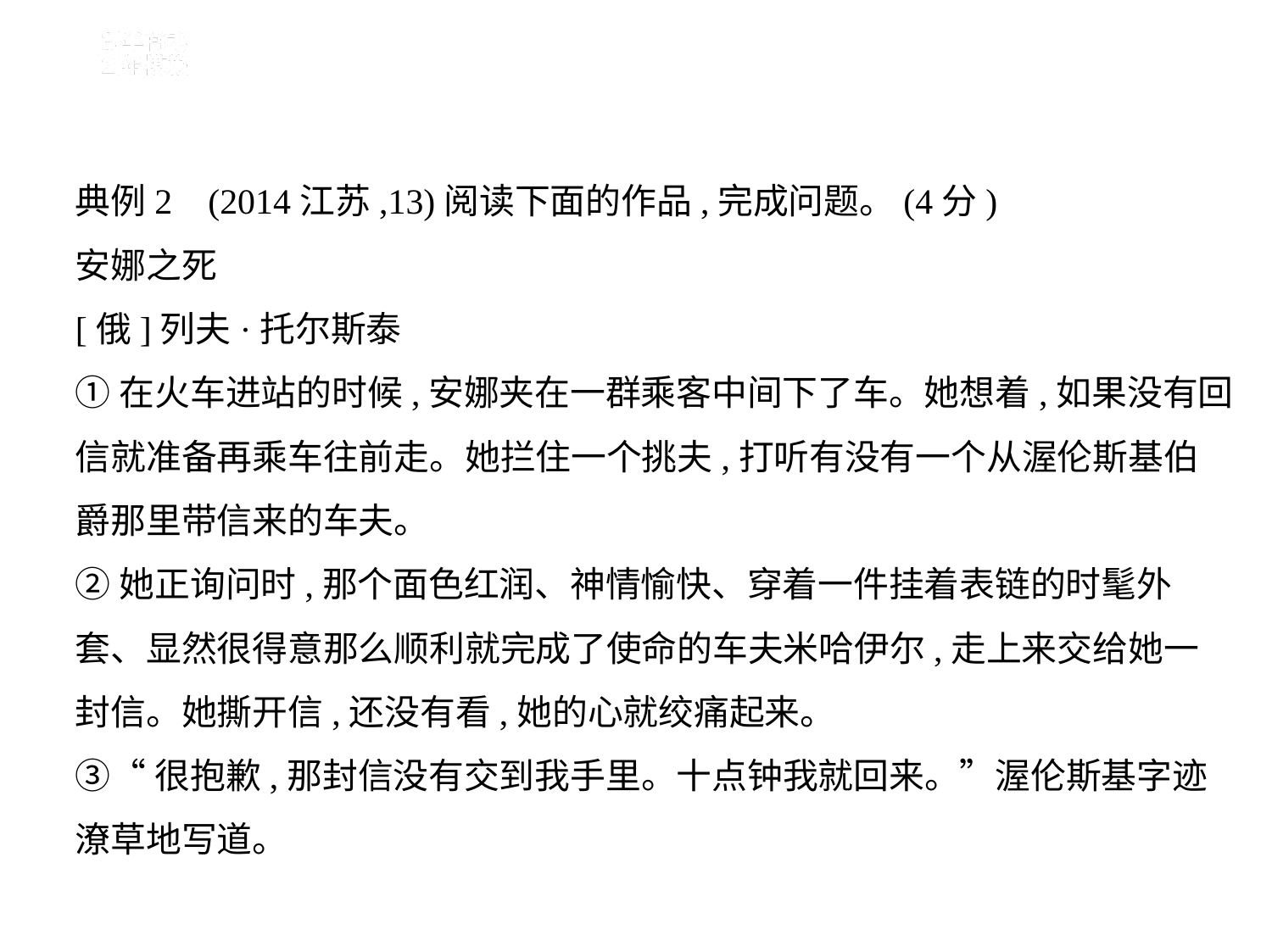

典例2    (2014江苏,13)阅读下面的作品,完成问题。(4分)
安娜之死
[俄]列夫·托尔斯泰
①在火车进站的时候,安娜夹在一群乘客中间下了车。她想着,如果没有回
信就准备再乘车往前走。她拦住一个挑夫,打听有没有一个从渥伦斯基伯
爵那里带信来的车夫。
②她正询问时,那个面色红润、神情愉快、穿着一件挂着表链的时髦外
套、显然很得意那么顺利就完成了使命的车夫米哈伊尔,走上来交给她一
封信。她撕开信,还没有看,她的心就绞痛起来。
③“很抱歉,那封信没有交到我手里。十点钟我就回来。”渥伦斯基字迹
潦草地写道。